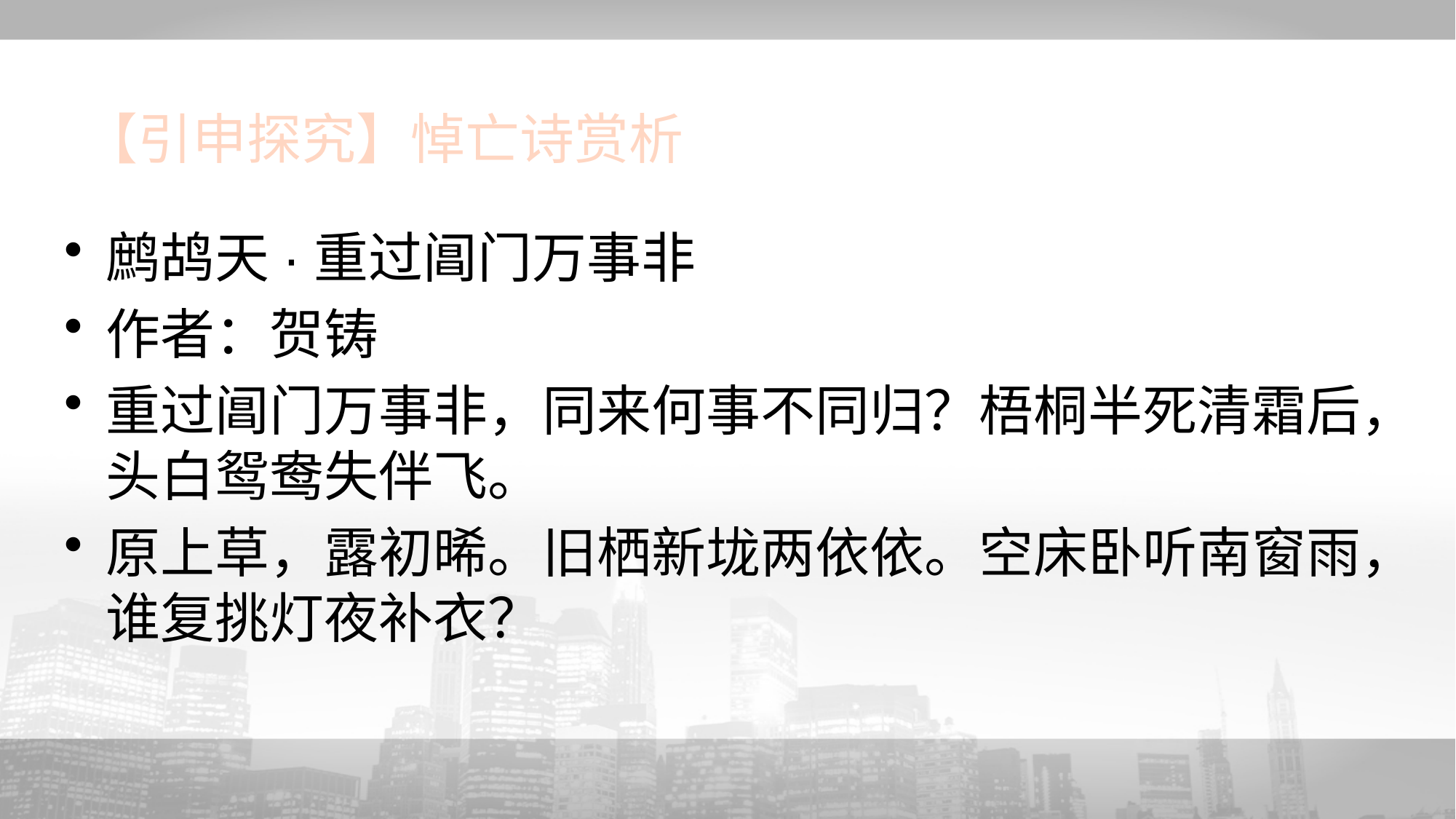

# 【引申探究】悼亡诗赏析
鹧鸪天·重过阊门万事非
作者：贺铸
重过阊门万事非，同来何事不同归？梧桐半死清霜后，头白鸳鸯失伴飞。
原上草，露初晞。旧栖新垅两依依。空床卧听南窗雨，谁复挑灯夜补衣？